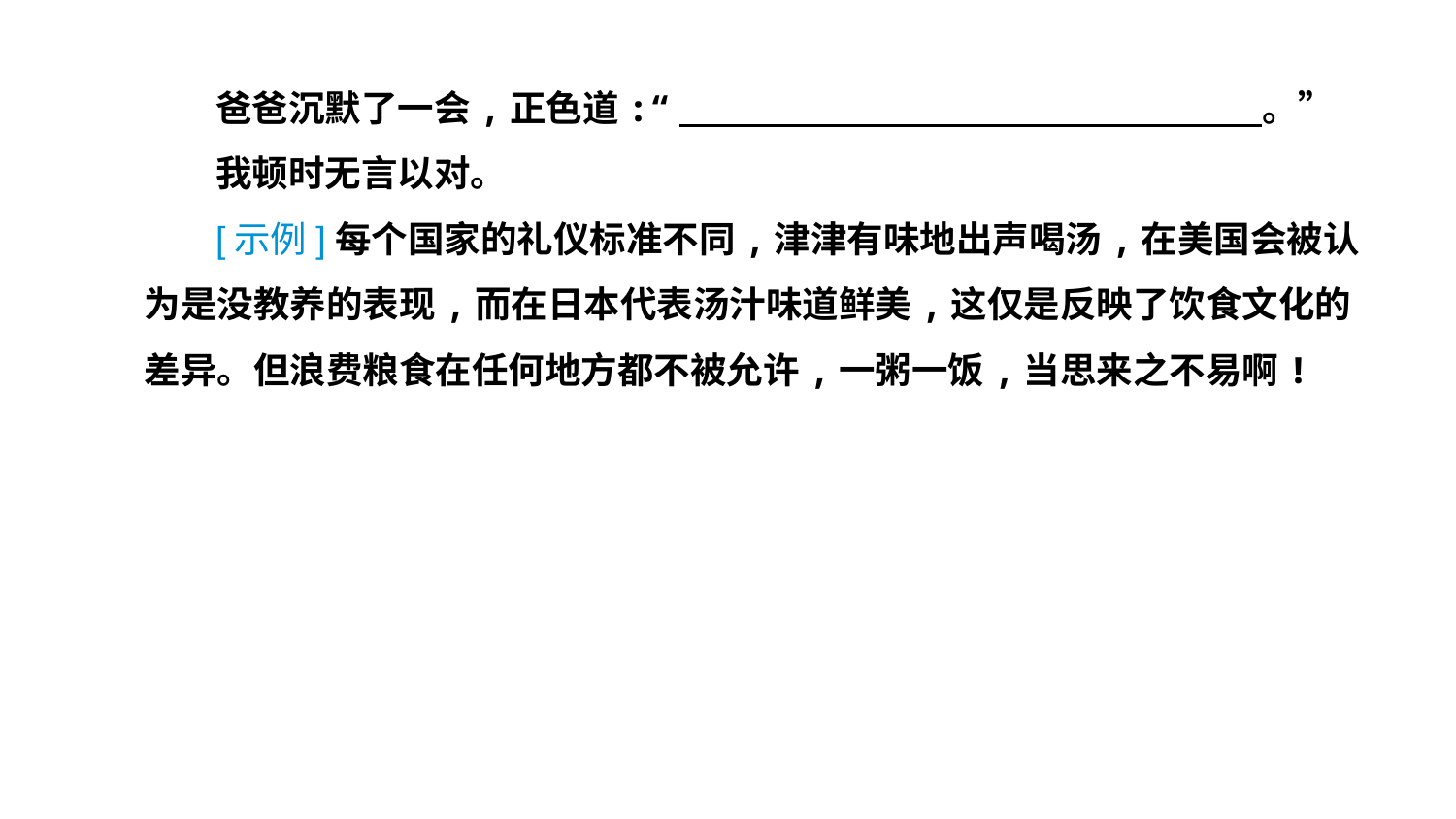

爸爸沉默了一会,正色道:“　　　　　　　　　　　　　　　　。”
我顿时无言以对。
[示例]每个国家的礼仪标准不同,津津有味地出声喝汤,在美国会被认为是没教养的表现,而在日本代表汤汁味道鲜美,这仅是反映了饮食文化的差异。但浪费粮食在任何地方都不被允许,一粥一饭,当思来之不易啊!